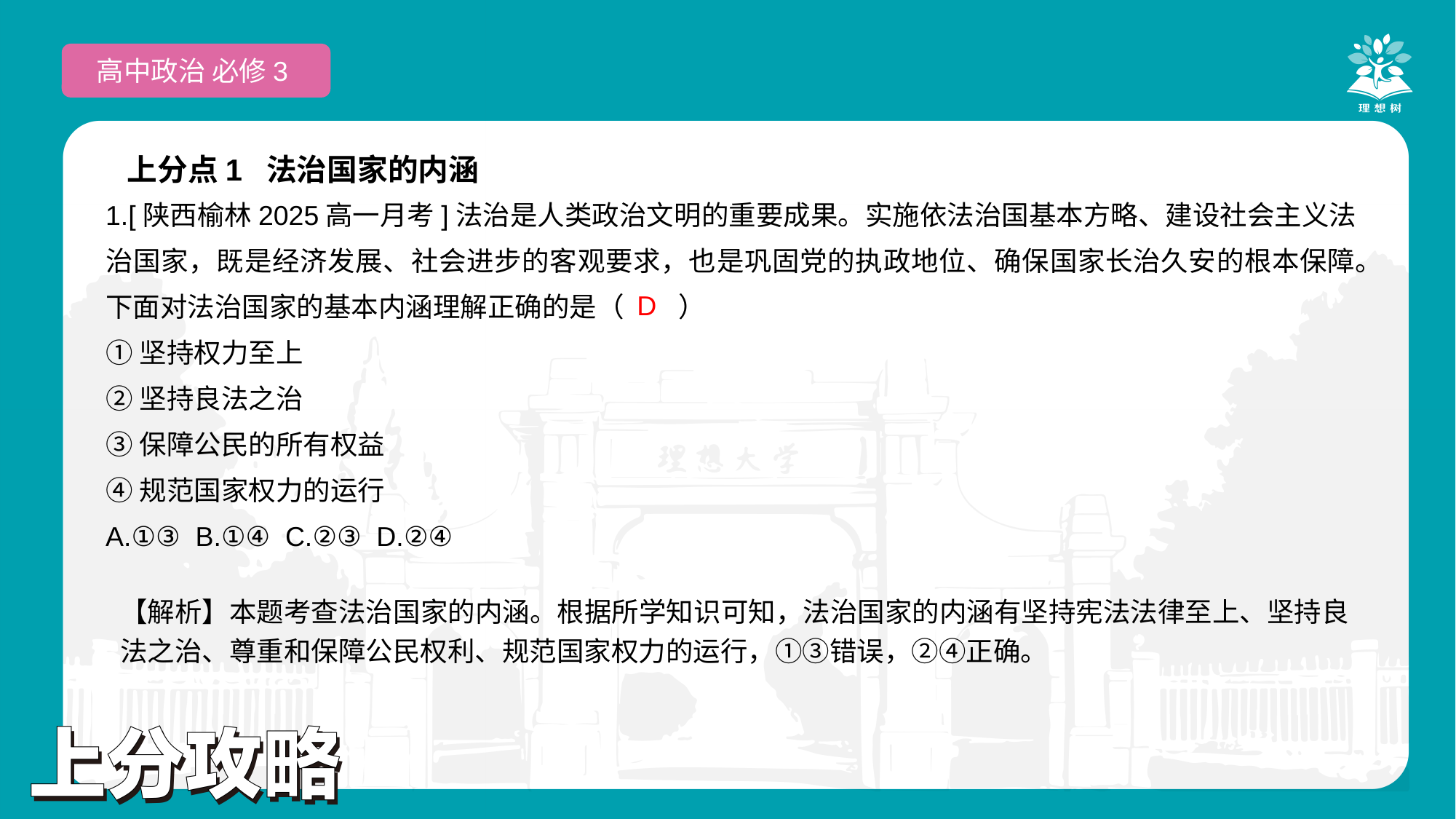

高中政治 必修3
上分点1  法治国家的内涵
1.[陕西榆林2025高一月考]法治是人类政治文明的重要成果。实施依法治国基本方略、建设社会主义法治国家，既是经济发展、社会进步的客观要求，也是巩固党的执政地位、确保国家长治久安的根本保障。下面对法治国家的基本内涵理解正确的是（　　）
①坚持权力至上
②坚持良法之治
③保障公民的所有权益
④规范国家权力的运行
A.①③  B.①④  C.②③  D.②④
 D
【解析】本题考查法治国家的内涵。根据所学知识可知，法治国家的内涵有坚持宪法法律至上、坚持良法之治、尊重和保障公民权利、规范国家权力的运行，①③错误，②④正确。